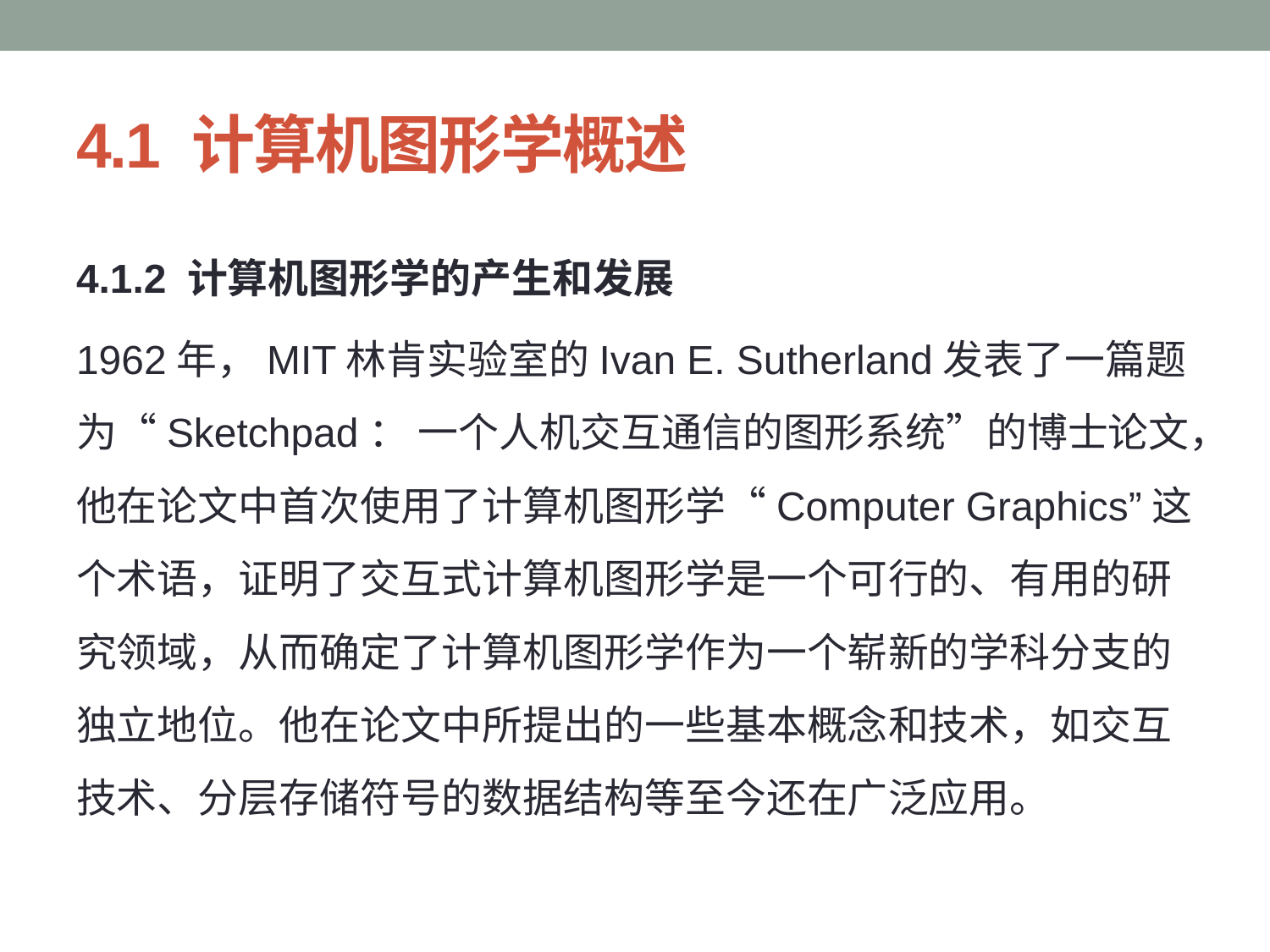

# 4.1 计算机图形学概述
4.1.2 计算机图形学的产生和发展
1962年，MIT林肯实验室的Ivan E. Sutherland发表了一篇题为“Sketchpad： 一个人机交互通信的图形系统”的博士论文，他在论文中首次使用了计算机图形学“Computer Graphics”这个术语，证明了交互式计算机图形学是一个可行的、有用的研究领域，从而确定了计算机图形学作为一个崭新的学科分支的独立地位。他在论文中所提出的一些基本概念和技术，如交互技术、分层存储符号的数据结构等至今还在广泛应用。